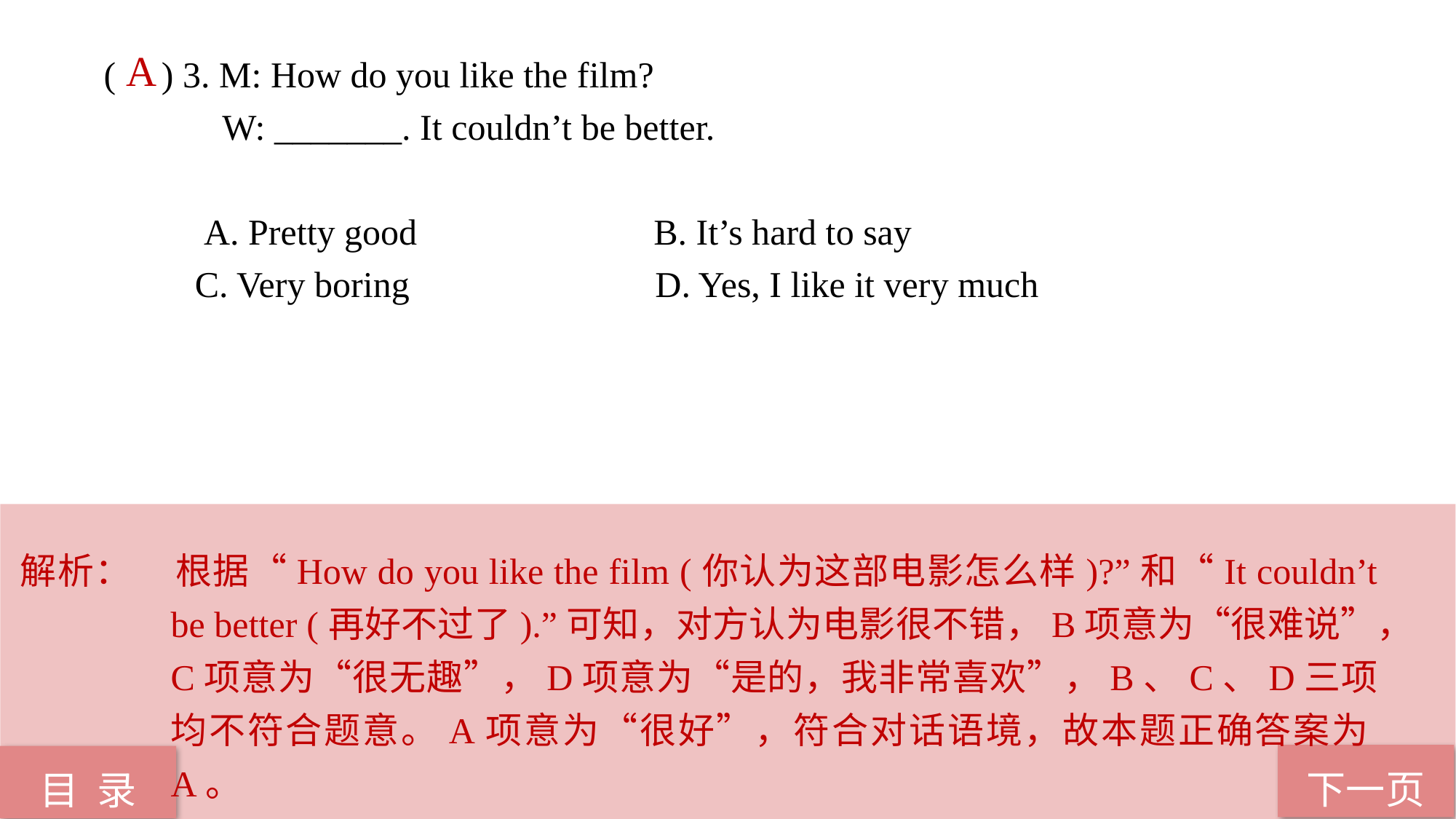

(     ) 3. M: How do you like the film?
             W: _______. It couldn’t be better.

           A. Pretty good                          B. It’s hard to say
          C. Very boring                           D. Yes, I like it very much
A
解析：	根据“How do you like the film (你认为这部电影怎么样)?”和“It couldn’t be better (再好不过了).”可知，对方认为电影很不错，B项意为“很难说”，C项意为“很无趣”，D项意为“是的，我非常喜欢”，B、C、D三项均不符合题意。A项意为“很好”，符合对话语境，故本题正确答案为A。